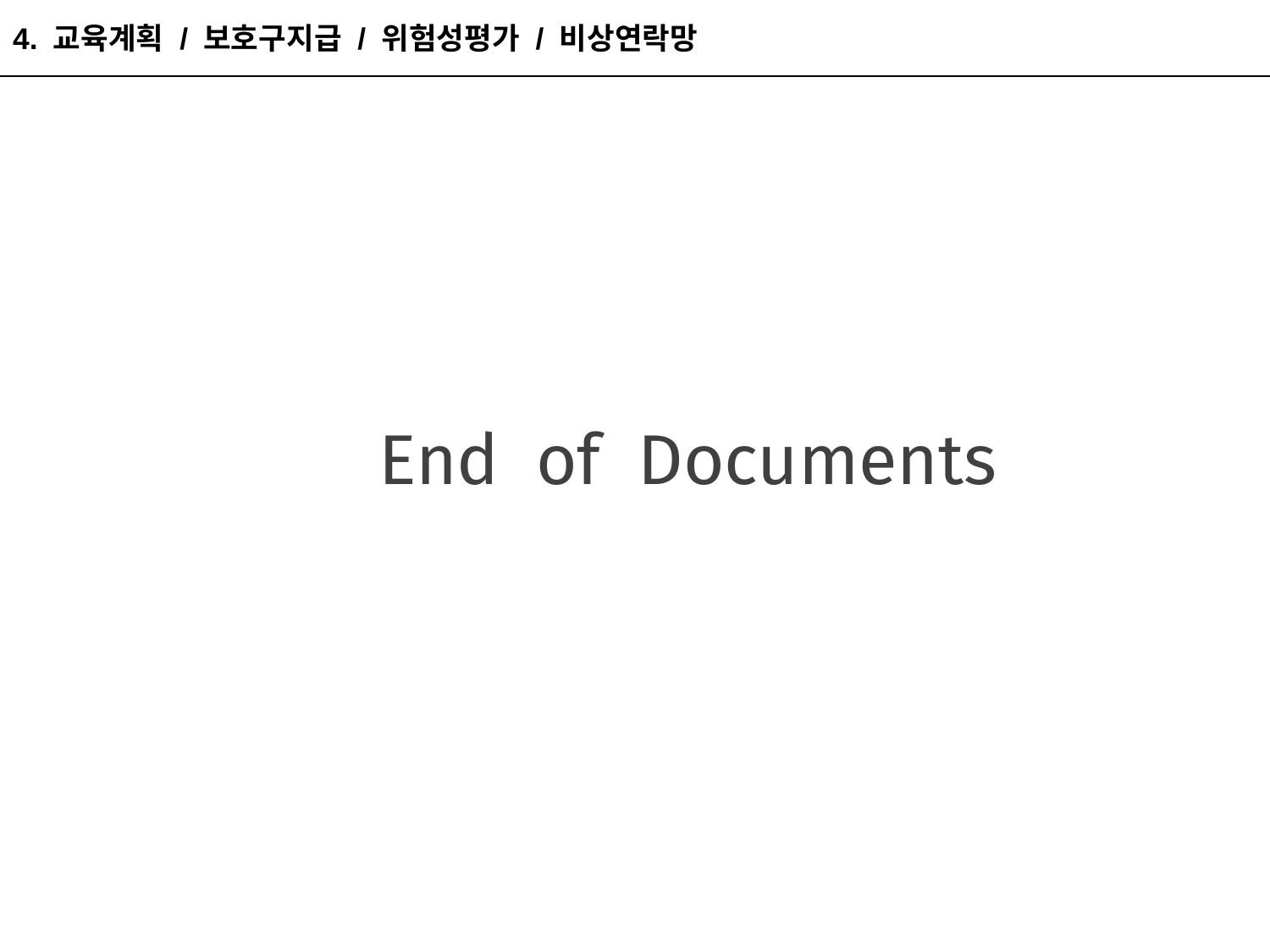

4. 교육계획 / 보호구지급 / 위험성평가 / 비상연락망
End  of  Documents